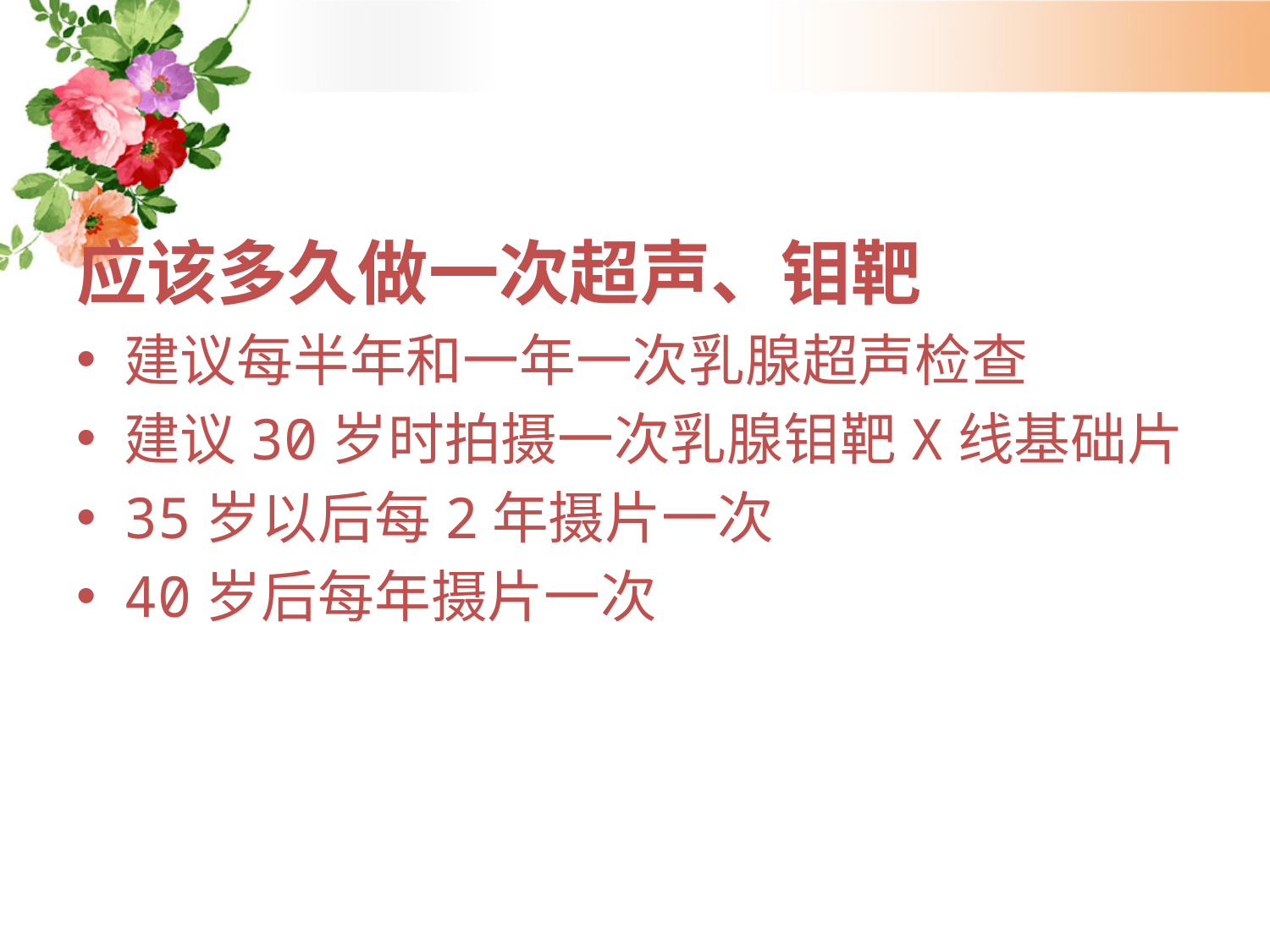

应该多久做一次超声、钼靶
建议每半年和一年一次乳腺超声检查
建议30岁时拍摄一次乳腺钼靶X线基础片
35岁以后每2年摄片一次
40岁后每年摄片一次